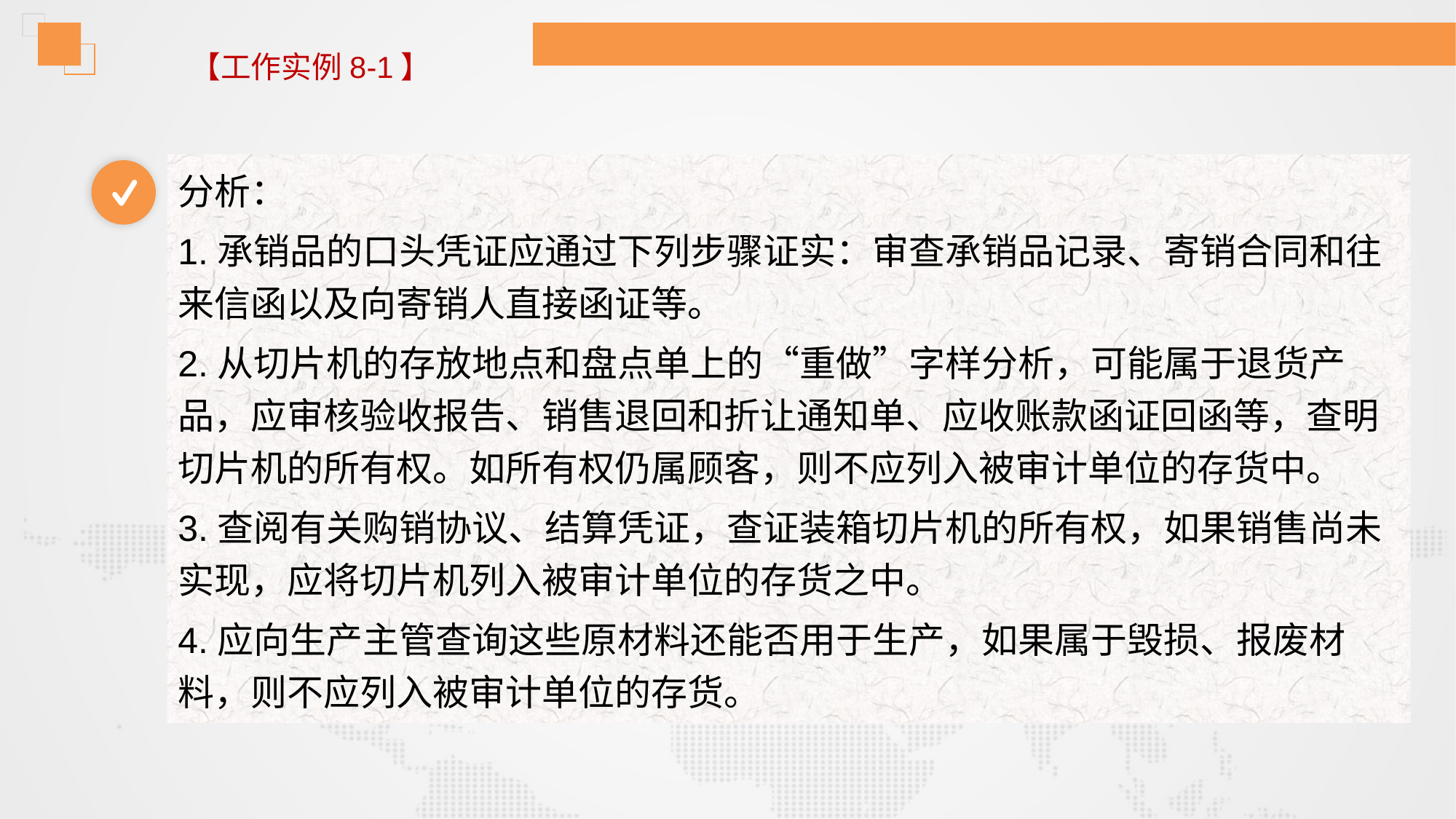

【工作实例8-1】

分析：
1.承销品的口头凭证应通过下列步骤证实：审查承销品记录、寄销合同和往来信函以及向寄销人直接函证等。
2.从切片机的存放地点和盘点单上的“重做”字样分析，可能属于退货产品，应审核验收报告、销售退回和折让通知单、应收账款函证回函等，查明切片机的所有权。如所有权仍属顾客，则不应列入被审计单位的存货中。
3.查阅有关购销协议、结算凭证，查证装箱切片机的所有权，如果销售尚未实现，应将切片机列入被审计单位的存货之中。
4.应向生产主管查询这些原材料还能否用于生产，如果属于毁损、报废材料，则不应列入被审计单位的存货。